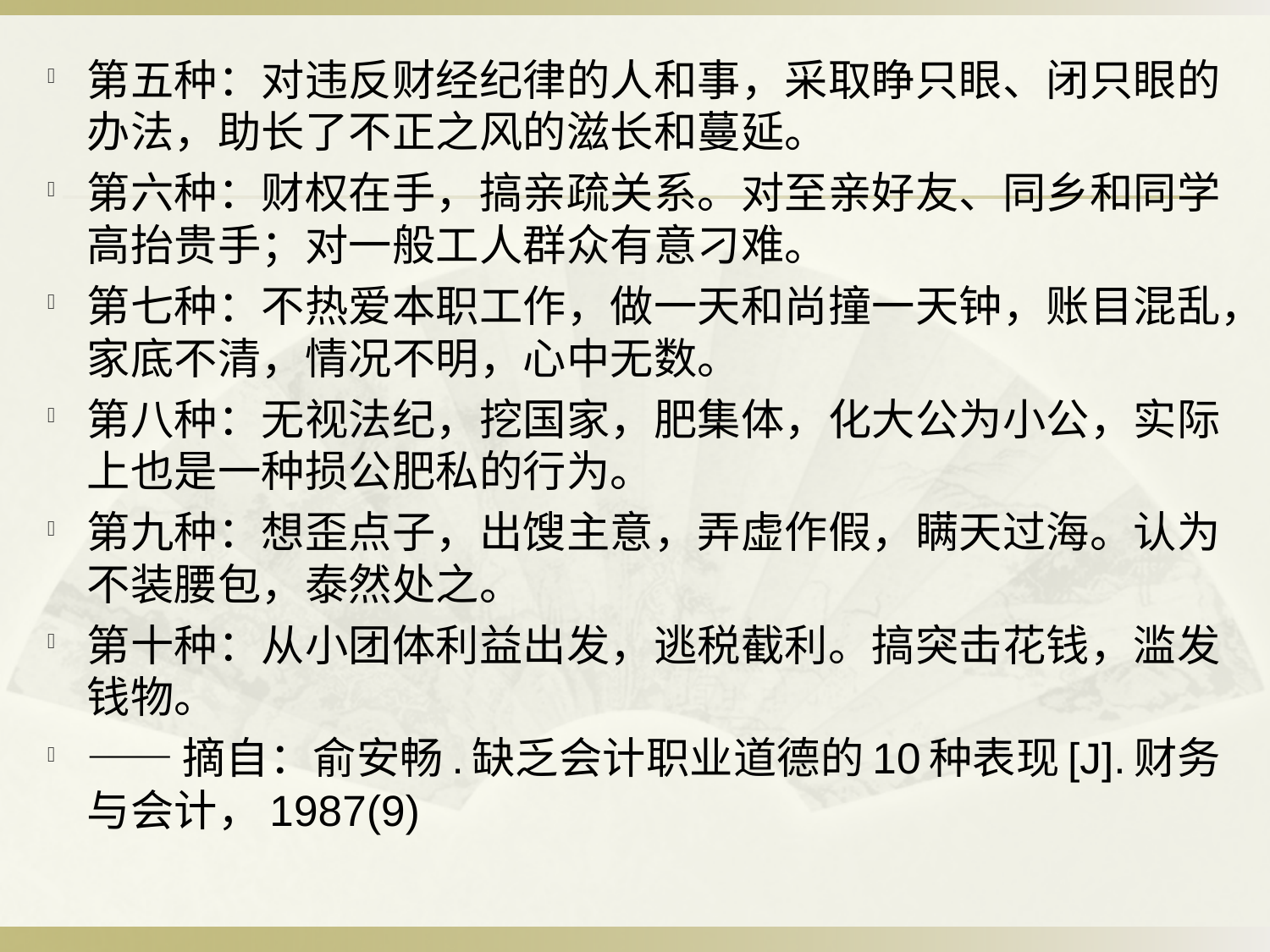

第五种：对违反财经纪律的人和事，采取睁只眼、闭只眼的办法，助长了不正之风的滋长和蔓延。
第六种：财权在手，搞亲疏关系。对至亲好友、同乡和同学高抬贵手；对一般工人群众有意刁难。
第七种：不热爱本职工作，做一天和尚撞一天钟，账目混乱，家底不清，情况不明，心中无数。
第八种：无视法纪，挖国家，肥集体，化大公为小公，实际上也是一种损公肥私的行为。
第九种：想歪点子，出馊主意，弄虚作假，瞒天过海。认为不装腰包，泰然处之。
第十种：从小团体利益出发，逃税截利。搞突击花钱，滥发钱物。
——摘自：俞安畅.缺乏会计职业道德的10种表现[J].财务与会计，1987(9)